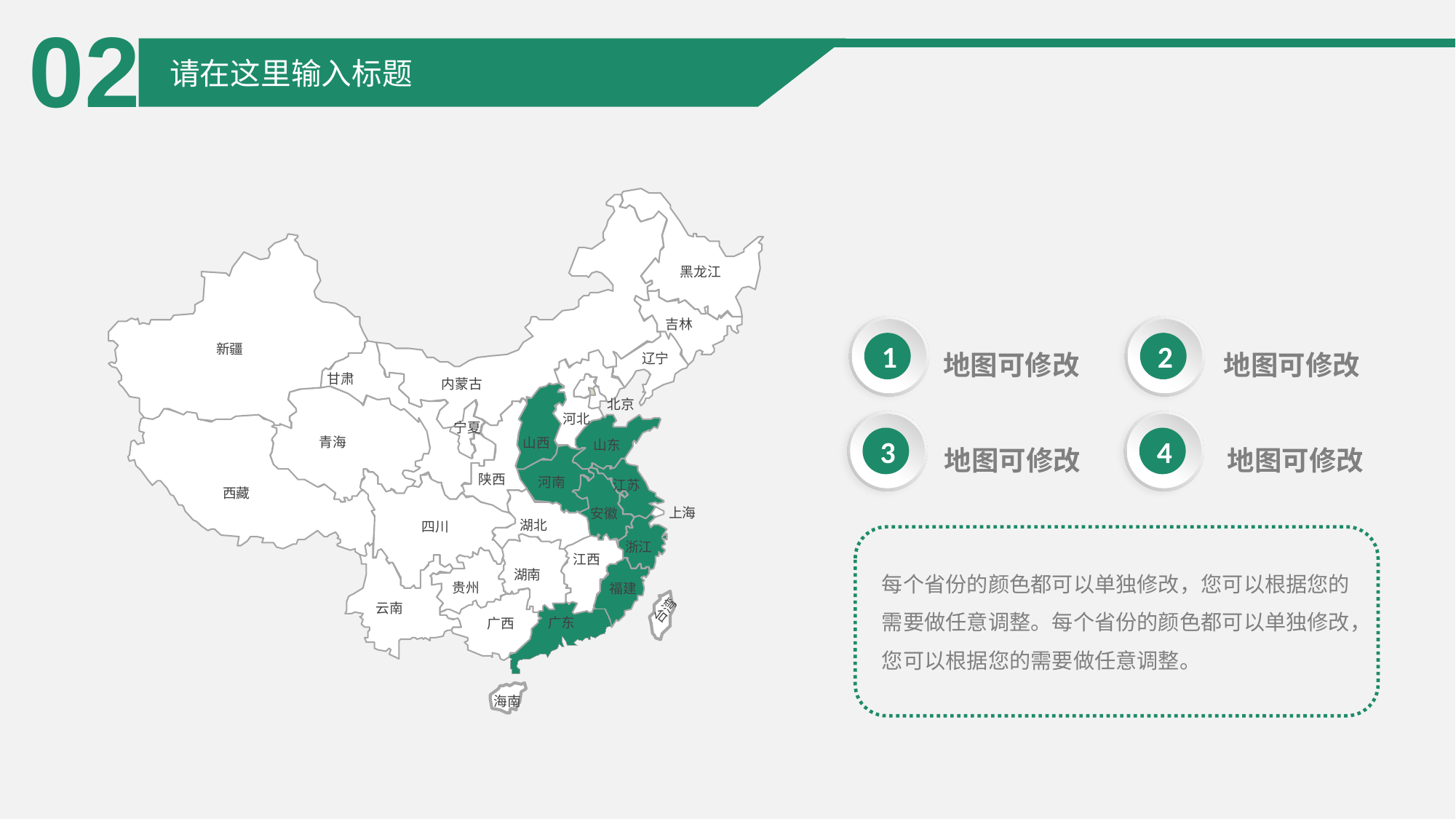

02
请在这里输入标题

黑龙江

吉林

新疆

辽宁
甘肃

内蒙古

北京

河北

宁夏
青海
山西
山东

陕西
河南
江苏
西藏

上海
安徽

湖北
四川

浙江

江西

湖南
贵州
福建
台湾

云南

广东
广西

海南

1

2
地图可修改
地图可修改

3

4
地图可修改
地图可修改

每个省份的颜色都可以单独修改，您可以根据您的需要做任意调整。每个省份的颜色都可以单独修改，您可以根据您的需要做任意调整。